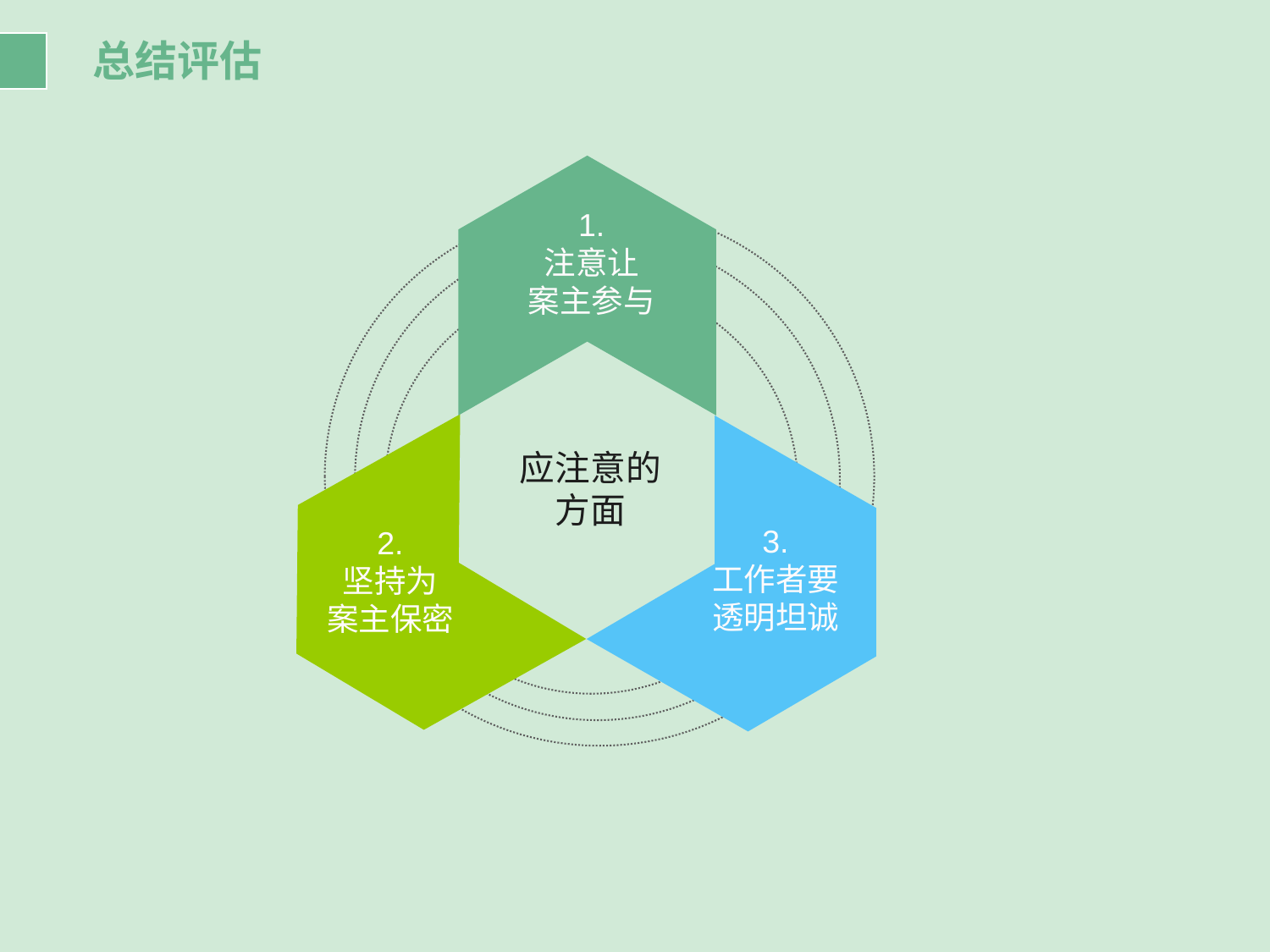

总结评估

1.
注意让
案主参与

应注意的
方面

3.
工作者要透明坦诚
2.
坚持为
案主保密